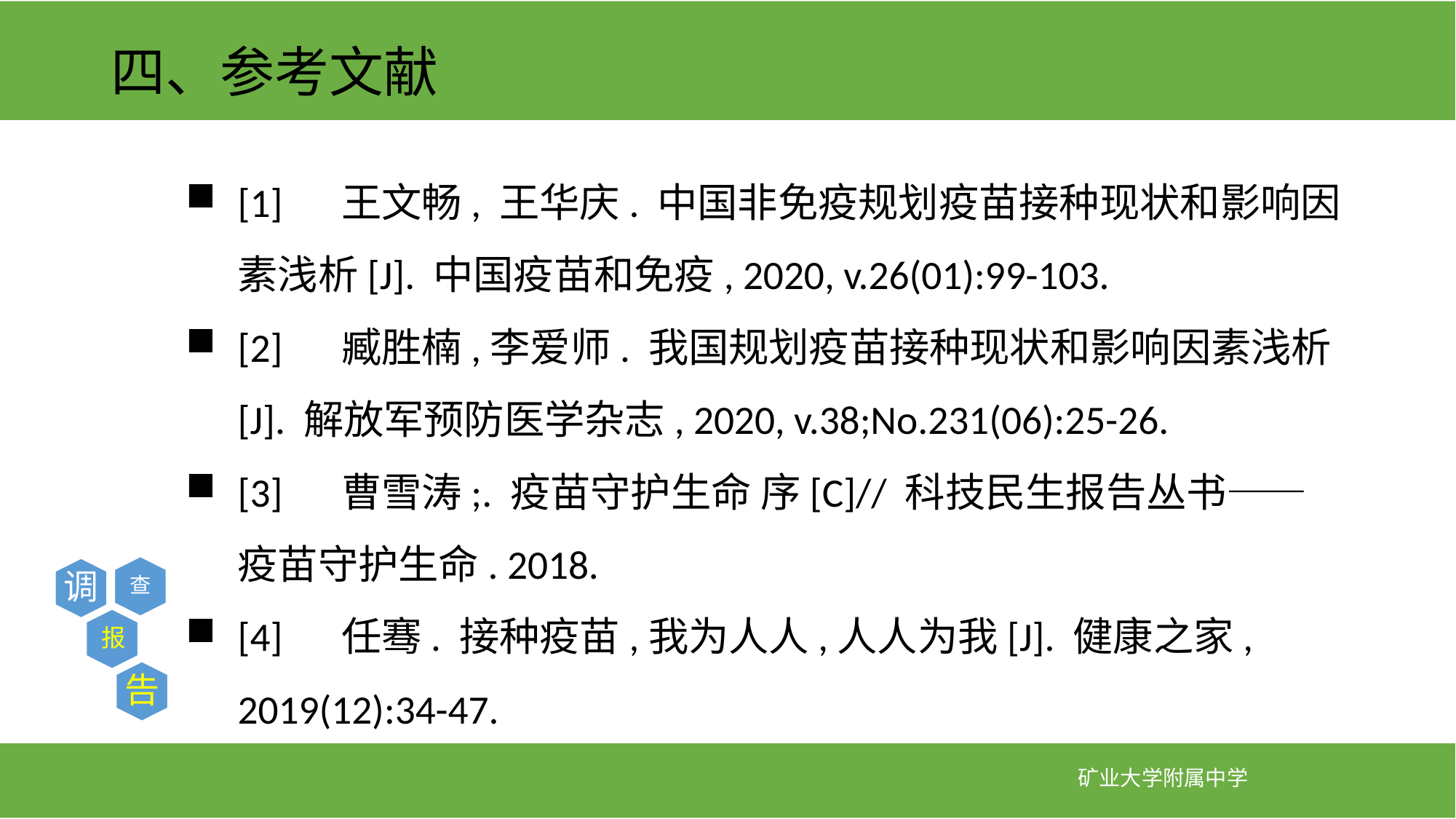

# 四、参考文献
[1]	王文畅, 王华庆. 中国非免疫规划疫苗接种现状和影响因素浅析[J]. 中国疫苗和免疫, 2020, v.26(01):99-103.
[2]	臧胜楠,李爱师. 我国规划疫苗接种现状和影响因素浅析[J]. 解放军预防医学杂志, 2020, v.38;No.231(06):25-26.
[3]	曹雪涛;. 疫苗守护生命 序[C]// 科技民生报告丛书——疫苗守护生命. 2018.
[4]	任骞. 接种疫苗,我为人人,人人为我[J]. 健康之家, 2019(12):34-47.